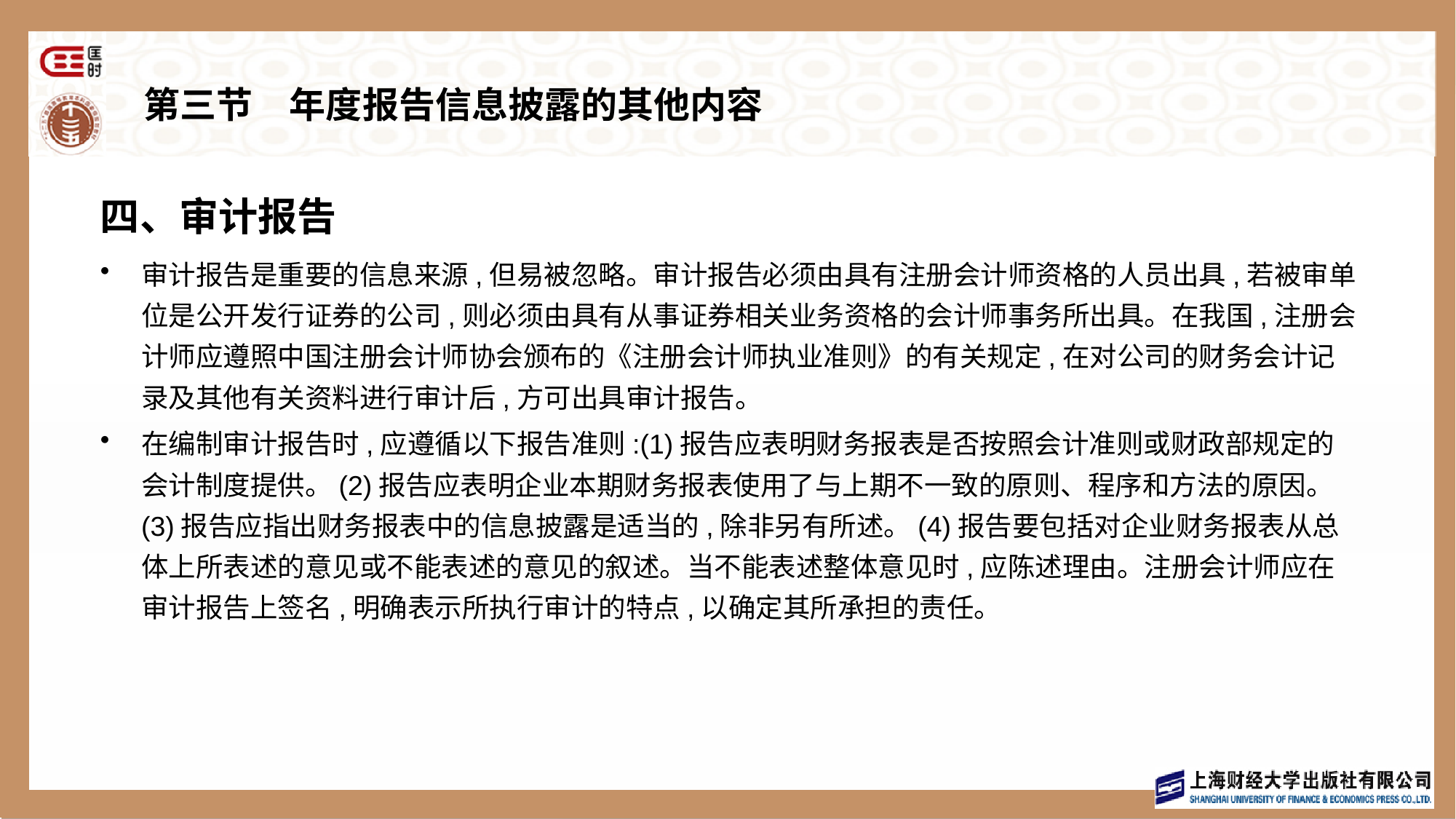

# 第三节　年度报告信息披露的其他内容
四、审计报告
审计报告是重要的信息来源,但易被忽略。审计报告必须由具有注册会计师资格的人员出具,若被审单位是公开发行证券的公司,则必须由具有从事证券相关业务资格的会计师事务所出具。在我国,注册会计师应遵照中国注册会计师协会颁布的《注册会计师执业准则》的有关规定,在对公司的财务会计记录及其他有关资料进行审计后,方可出具审计报告。
在编制审计报告时,应遵循以下报告准则:(1)报告应表明财务报表是否按照会计准则或财政部规定的会计制度提供。(2)报告应表明企业本期财务报表使用了与上期不一致的原则、程序和方法的原因。(3)报告应指出财务报表中的信息披露是适当的,除非另有所述。(4)报告要包括对企业财务报表从总体上所表述的意见或不能表述的意见的叙述。当不能表述整体意见时,应陈述理由。注册会计师应在审计报告上签名,明确表示所执行审计的特点,以确定其所承担的责任。